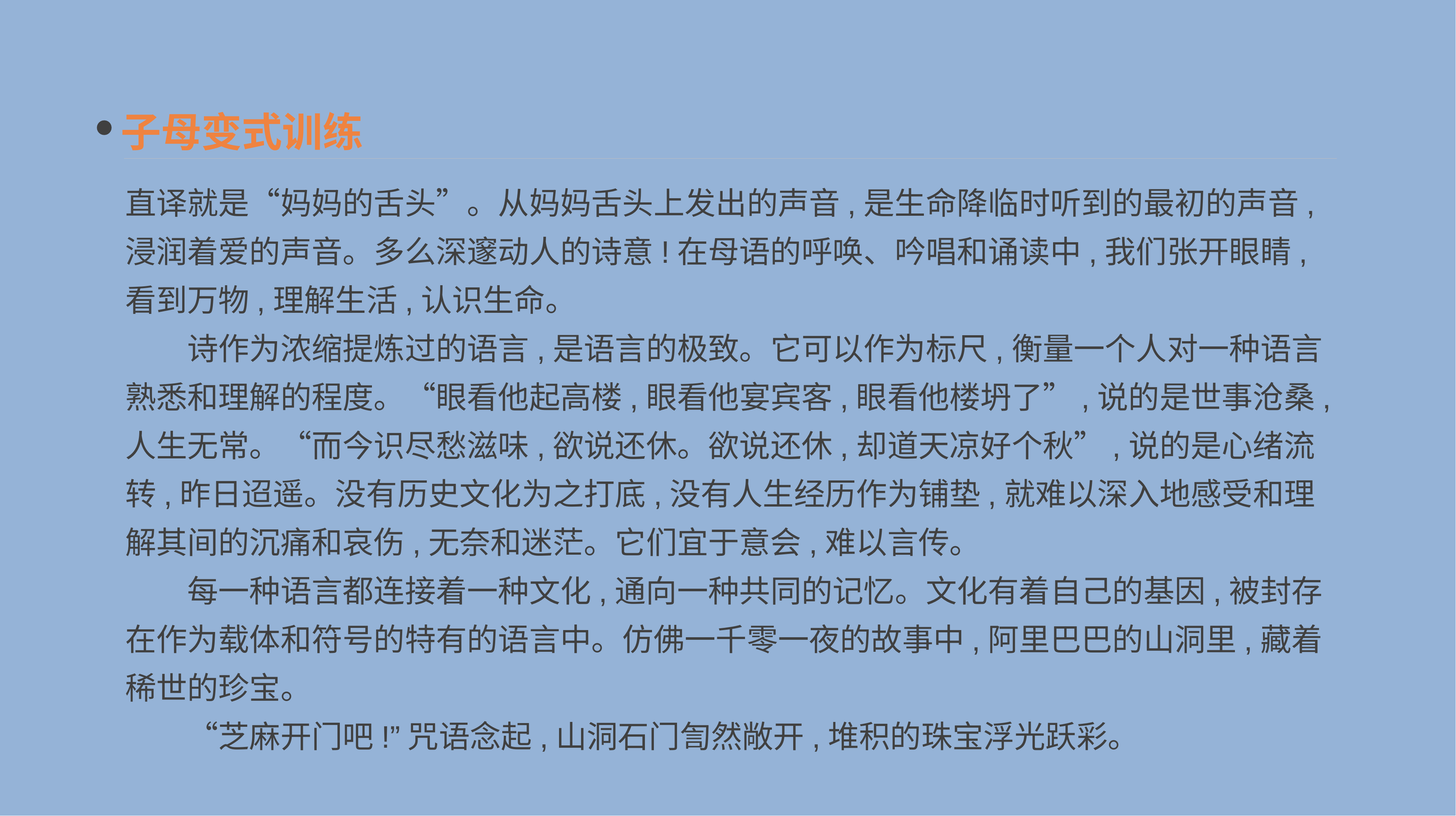

子母变式训练

直译就是“妈妈的舌头”。从妈妈舌头上发出的声音,是生命降临时听到的最初的声音,浸润着爱的声音。多么深邃动人的诗意!在母语的呼唤、吟唱和诵读中,我们张开眼睛,看到万物,理解生活,认识生命。
　　诗作为浓缩提炼过的语言,是语言的极致。它可以作为标尺,衡量一个人对一种语言熟悉和理解的程度。“眼看他起高楼,眼看他宴宾客,眼看他楼坍了”,说的是世事沧桑,人生无常。“而今识尽愁滋味,欲说还休。欲说还休,却道天凉好个秋”,说的是心绪流转,昨日迢遥。没有历史文化为之打底,没有人生经历作为铺垫,就难以深入地感受和理解其间的沉痛和哀伤,无奈和迷茫。它们宜于意会,难以言传。
　　每一种语言都连接着一种文化,通向一种共同的记忆。文化有着自己的基因,被封存在作为载体和符号的特有的语言中。仿佛一千零一夜的故事中,阿里巴巴的山洞里,藏着稀世的珍宝。
　　“芝麻开门吧!”咒语念起,山洞石门訇然敞开,堆积的珠宝浮光跃彩。